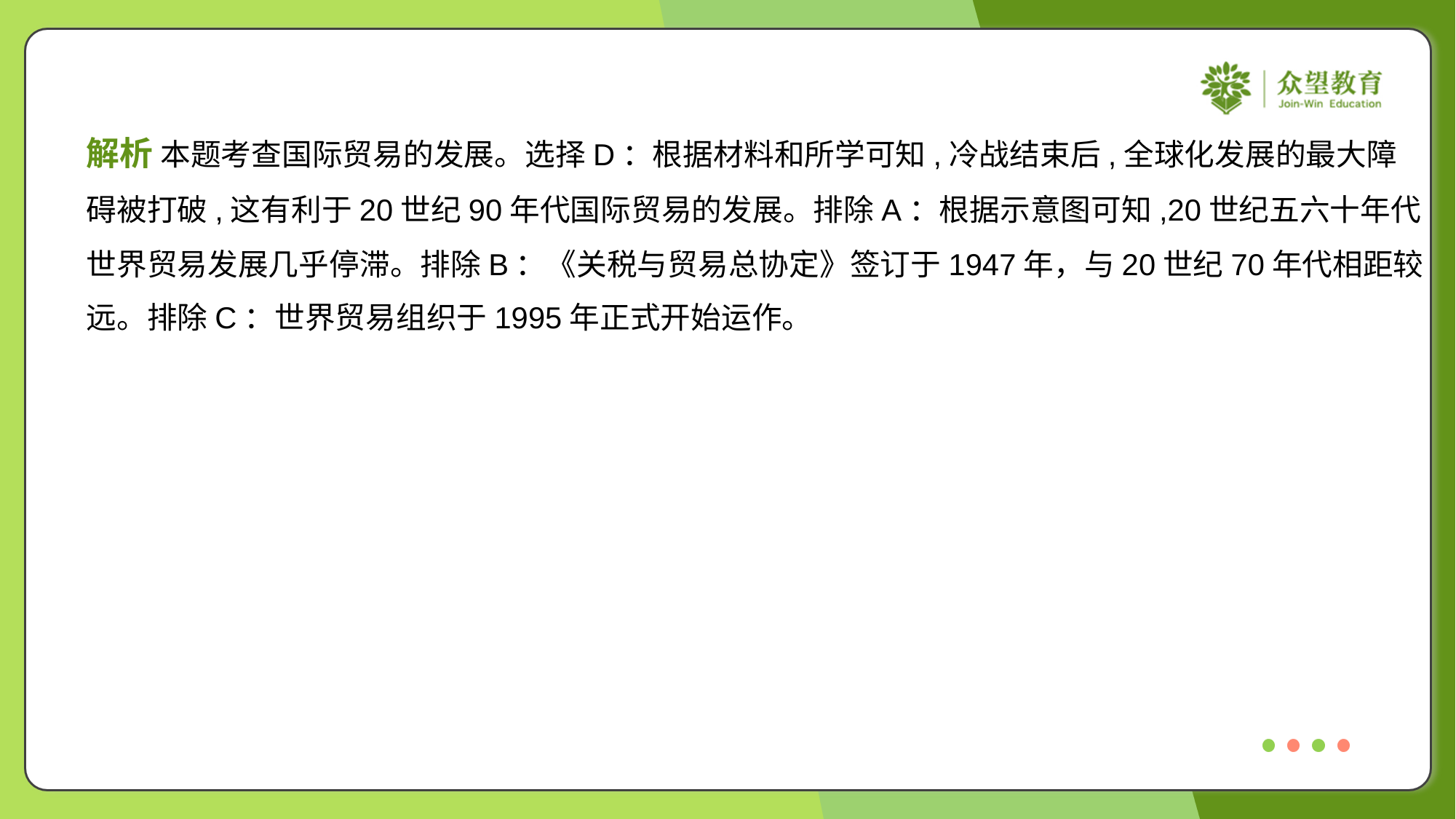

解析 本题考查国际贸易的发展。选择D：根据材料和所学可知,冷战结束后,全球化发展的最大障
碍被打破,这有利于20世纪90年代国际贸易的发展。排除A：根据示意图可知,20世纪五六十年代
世界贸易发展几乎停滞。排除B：《关税与贸易总协定》签订于1947年，与20世纪70年代相距较
远。排除C：世界贸易组织于1995年正式开始运作。